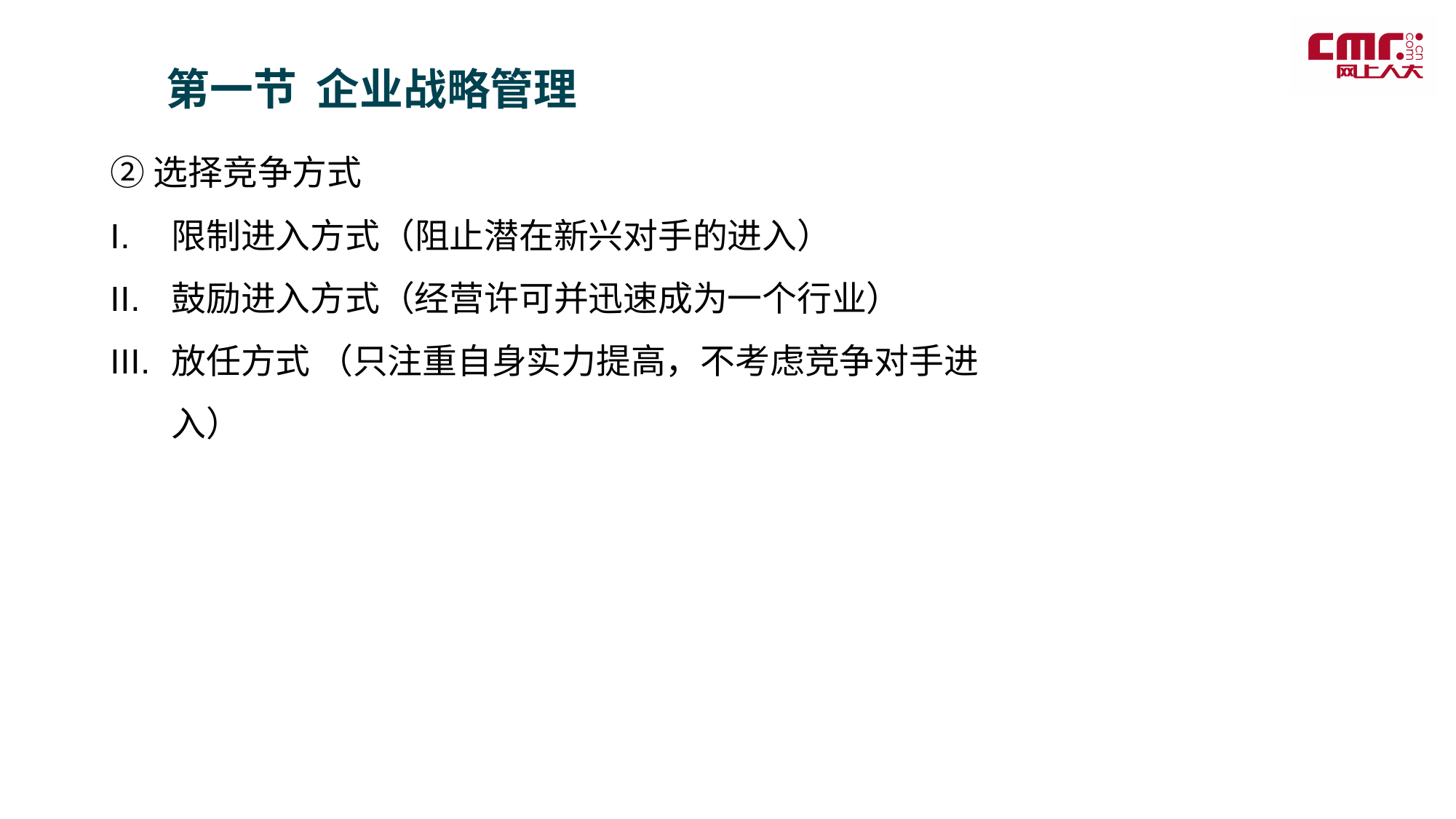

第一节  企业战略管理
②选择竞争方式
限制进入方式（阻止潜在新兴对手的进入）
鼓励进入方式（经营许可并迅速成为一个行业）
放任方式 （只注重自身实力提高，不考虑竞争对手进入）